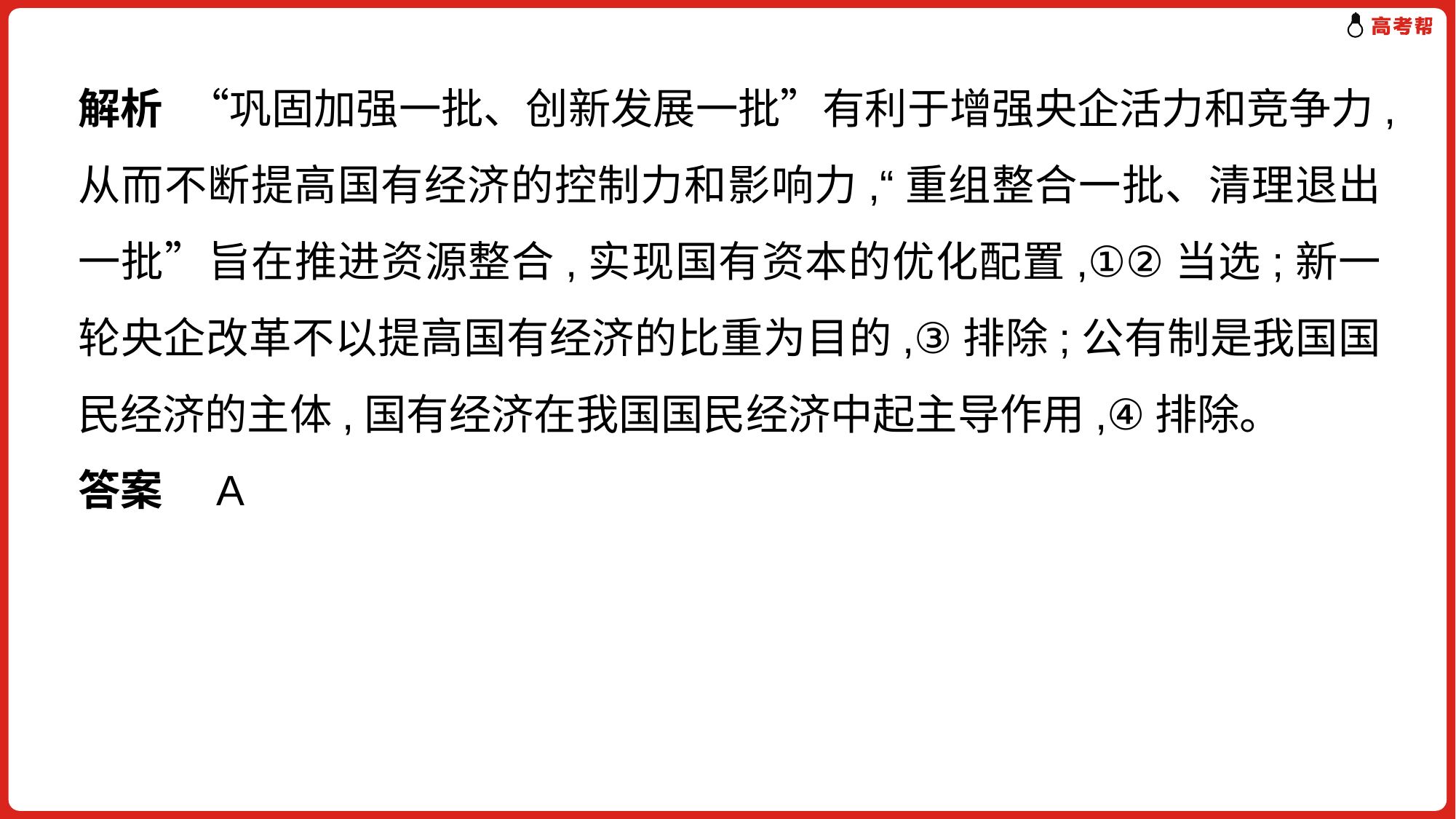

解析	“巩固加强一批、创新发展一批”有利于增强央企活力和竞争力,从而不断提高国有经济的控制力和影响力,“重组整合一批、清理退出一批”旨在推进资源整合,实现国有资本的优化配置,①②当选;新一轮央企改革不以提高国有经济的比重为目的,③排除;公有制是我国国民经济的主体,国有经济在我国国民经济中起主导作用,④排除。
答案	  A